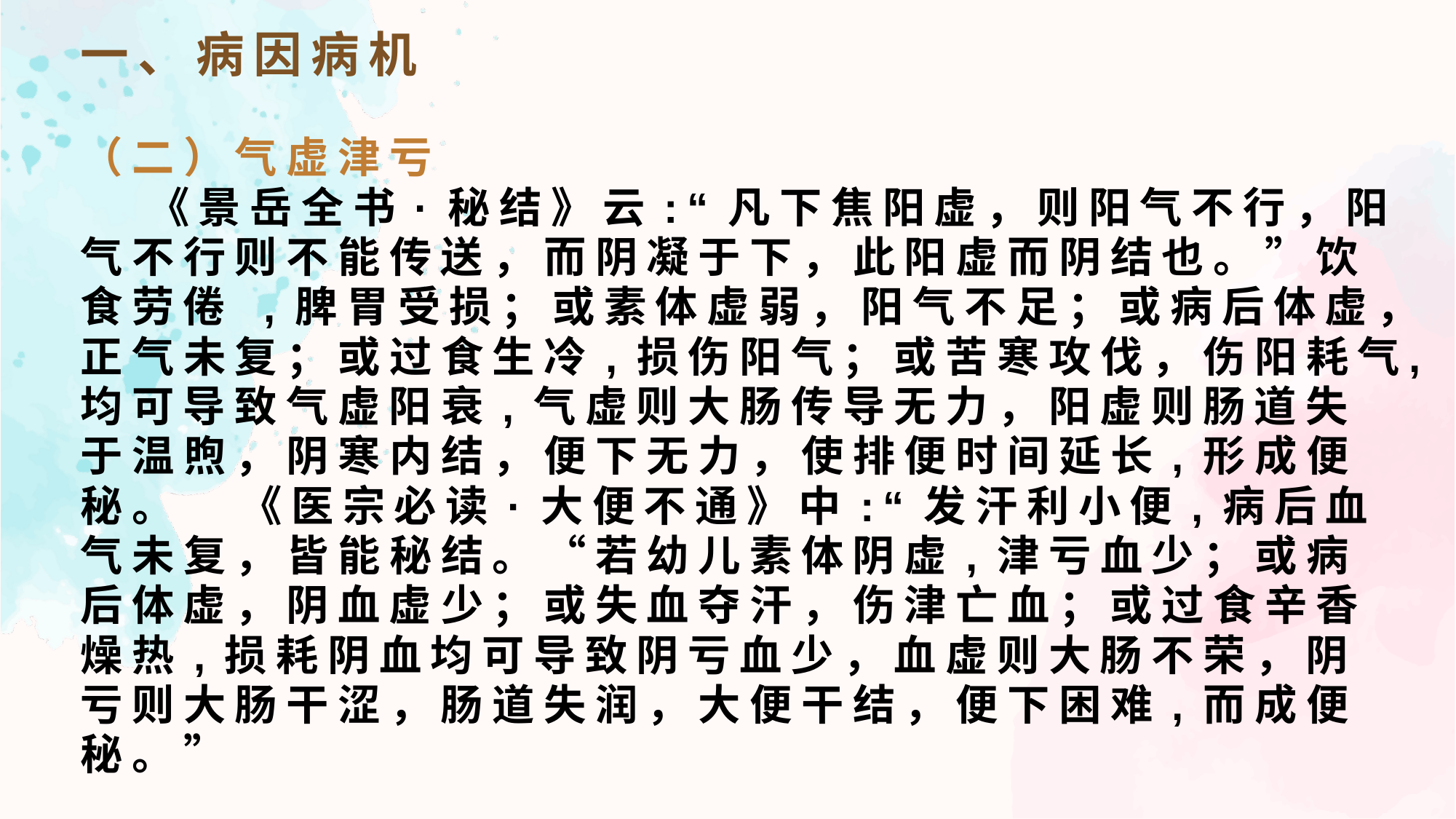

一、病因病机

（二）气虚津亏
   《景岳全书·秘结》云:“凡下焦阳虚，则阳气不行，阳气不行则不能传送，而阴凝于下，此阳虚而阴结也。”饮食劳倦 ,脾胃受损；或素体虚弱，阳气不足；或病后体虚，正气未复；或过食生冷,损伤阳气；或苦寒攻伐，伤阳耗气,均可导致气虚阳衰,气虚则大肠传导无力，阳虚则肠道失于温煦，阴寒内结，便下无力，使排便时间延长,形成便秘。   《医宗必读·大便不通》中:“发汗利小便,病后血气未复，皆能秘结。“若幼儿素体阴虚,津亏血少；或病后体虚，阴血虚少；或失血夺汗，伤津亡血；或过食辛香燥热,损耗阴血均可导致阴亏血少，血虚则大肠不荣，阴亏则大肠干涩，肠道失润，大便干结，便下困难,而成便秘。”